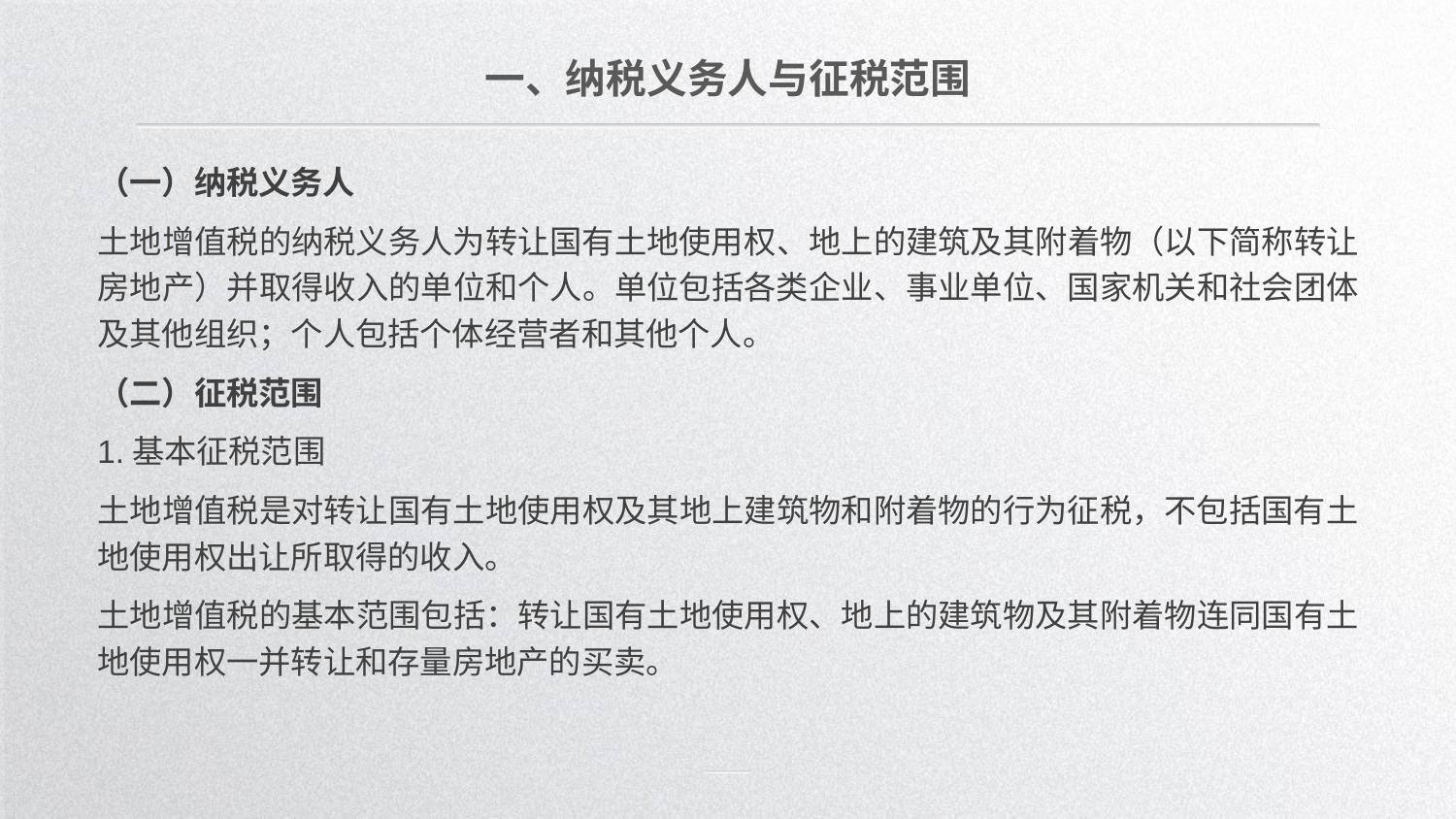

一、纳税义务人与征税范围
（一）纳税义务人
土地增值税的纳税义务人为转让国有土地使用权、地上的建筑及其附着物（以下简称转让房地产）并取得收入的单位和个人。单位包括各类企业、事业单位、国家机关和社会团体及其他组织；个人包括个体经营者和其他个人。
（二）征税范围
1.基本征税范围
土地增值税是对转让国有土地使用权及其地上建筑物和附着物的行为征税，不包括国有土地使用权出让所取得的收入。
土地增值税的基本范围包括：转让国有土地使用权、地上的建筑物及其附着物连同国有土地使用权一并转让和存量房地产的买卖。